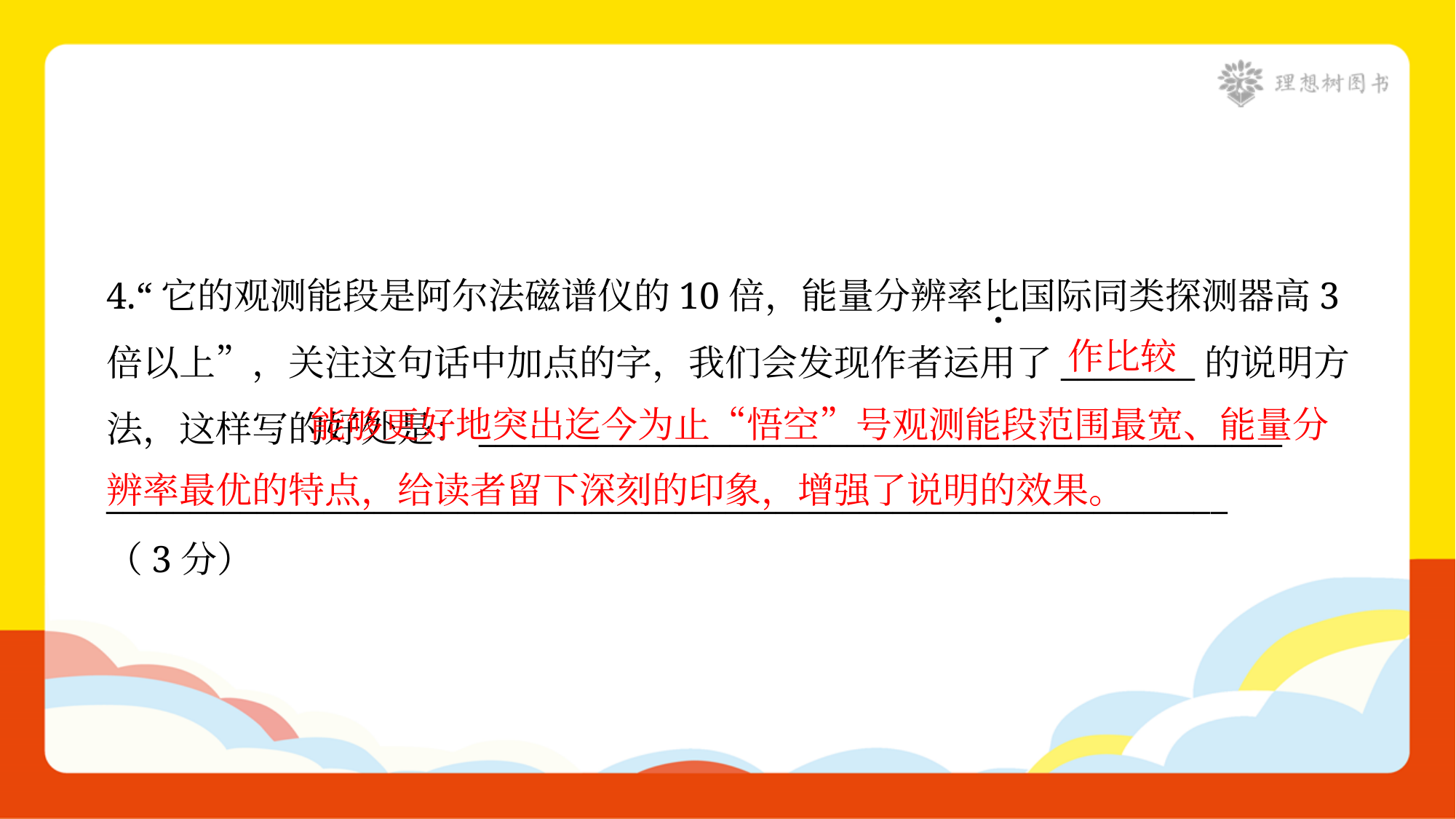

4.“它的观测能段是阿尔法磁谱仪的10倍，能量分辨率比国际同类探测器高3
倍以上”，关注这句话中加点的字，我们会发现作者运用了________的说明方
法，这样写的好处是：________________________________________________
___________________________________________________________________
（3分）
作比较

                     能够更好地突出迄今为止“悟空”号观测能段范围最宽、能量分辨率最优的特点，给读者留下深刻的印象，增强了说明的效果。